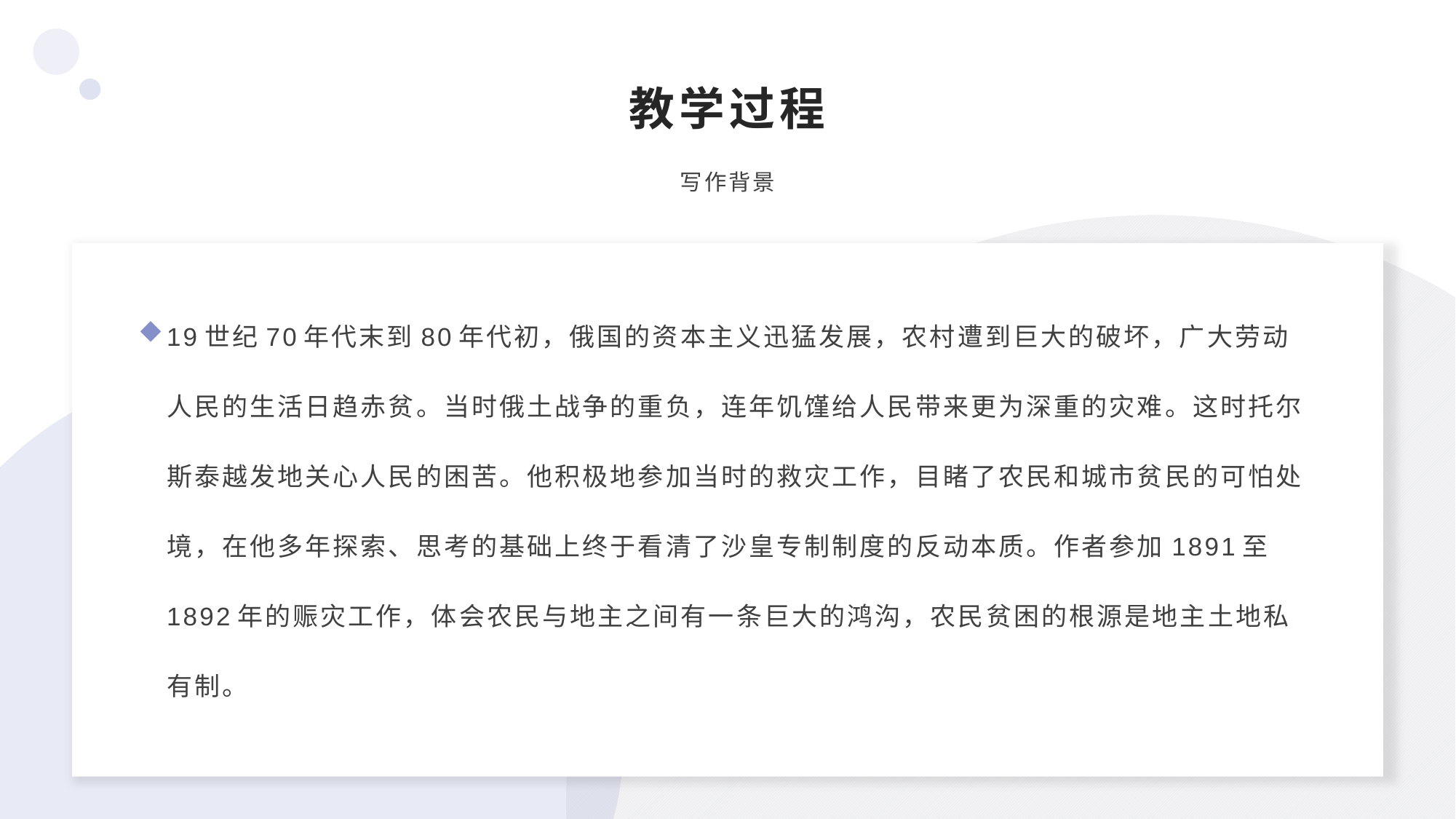

教学过程

写作背景

19世纪70年代末到80年代初，俄国的资本主义迅猛发展，农村遭到巨大的破坏，广大劳动人民的生活日趋赤贫。当时俄土战争的重负，连年饥馑给人民带来更为深重的灾难。这时托尔斯泰越发地关心人民的困苦。他积极地参加当时的救灾工作，目睹了农民和城市贫民的可怕处境，在他多年探索、思考的基础上终于看清了沙皇专制制度的反动本质。作者参加1891至1892年的赈灾工作，体会农民与地主之间有一条巨大的鸿沟，农民贫困的根源是地主土地私有制。